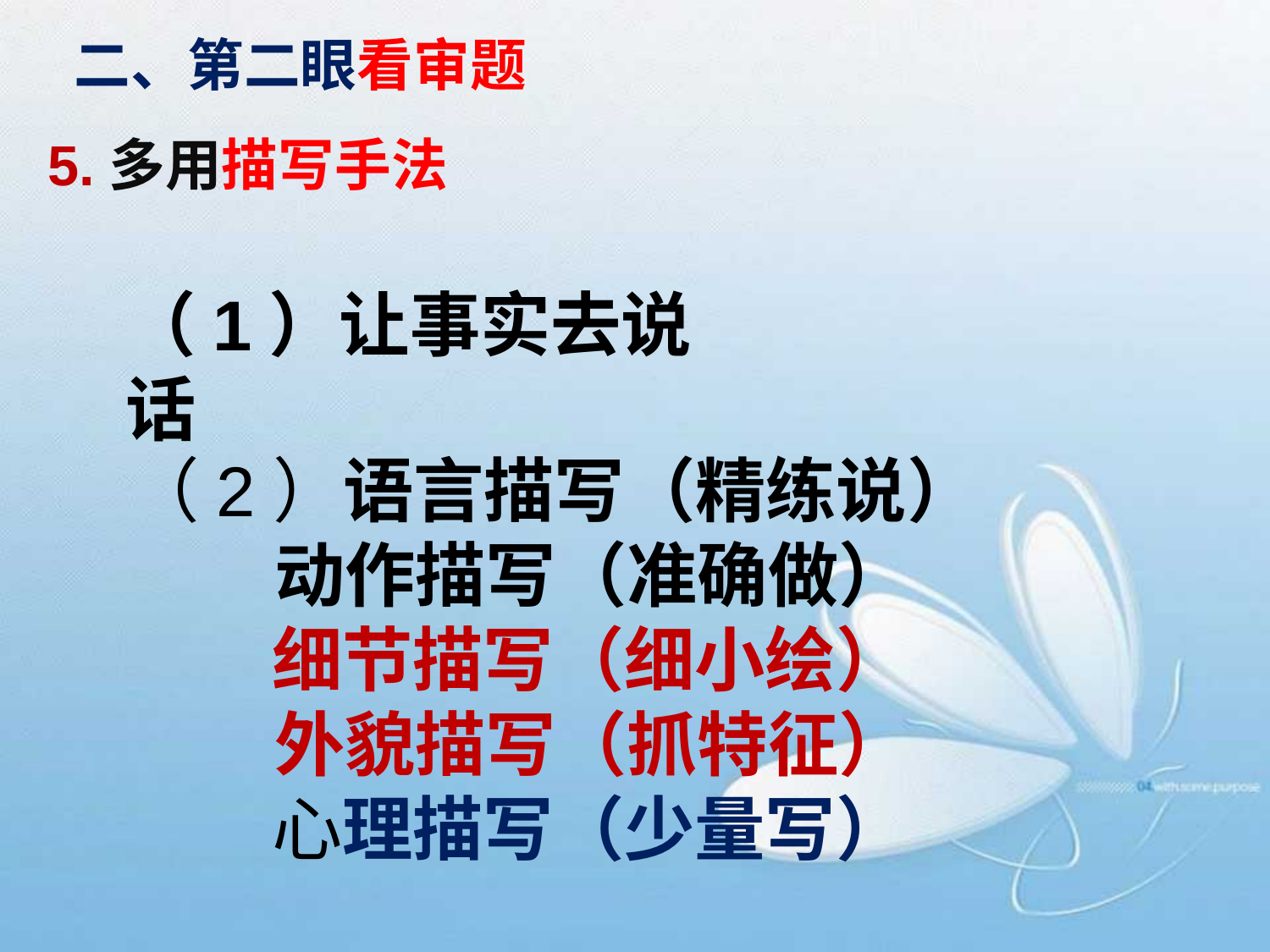

二、第二眼看审题
5.多用描写手法
（1）让事实去说话

   （2）语言描写（精练说）
            动作描写（准确做）
            细节描写（细小绘）
            外貌描写（抓特征）
            心理描写（少量写）